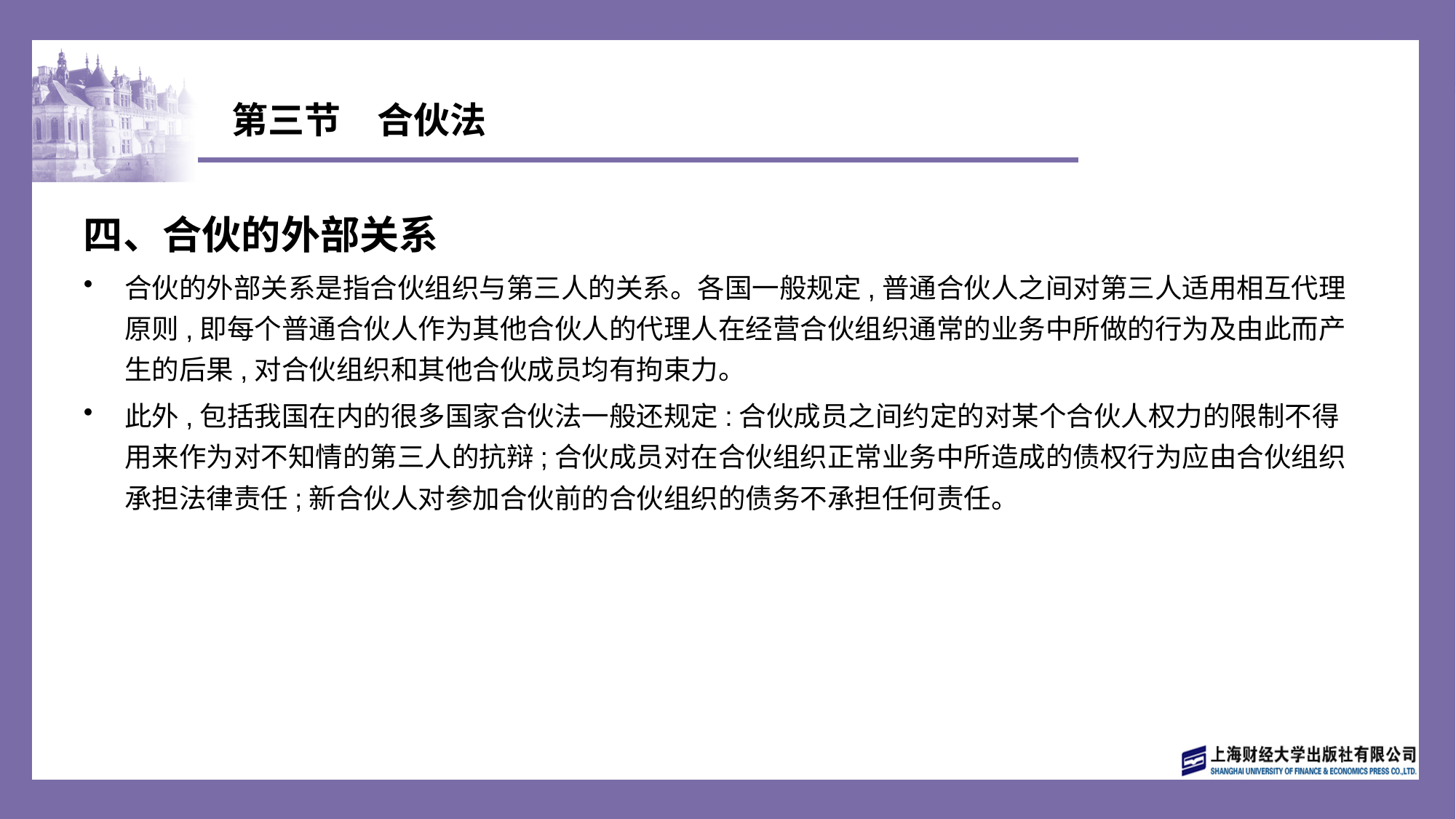

# 第三节　合伙法
四、合伙的外部关系
合伙的外部关系是指合伙组织与第三人的关系。各国一般规定,普通合伙人之间对第三人适用相互代理原则,即每个普通合伙人作为其他合伙人的代理人在经营合伙组织通常的业务中所做的行为及由此而产生的后果,对合伙组织和其他合伙成员均有拘束力。
此外,包括我国在内的很多国家合伙法一般还规定:合伙成员之间约定的对某个合伙人权力的限制不得用来作为对不知情的第三人的抗辩;合伙成员对在合伙组织正常业务中所造成的债权行为应由合伙组织承担法律责任;新合伙人对参加合伙前的合伙组织的债务不承担任何责任。